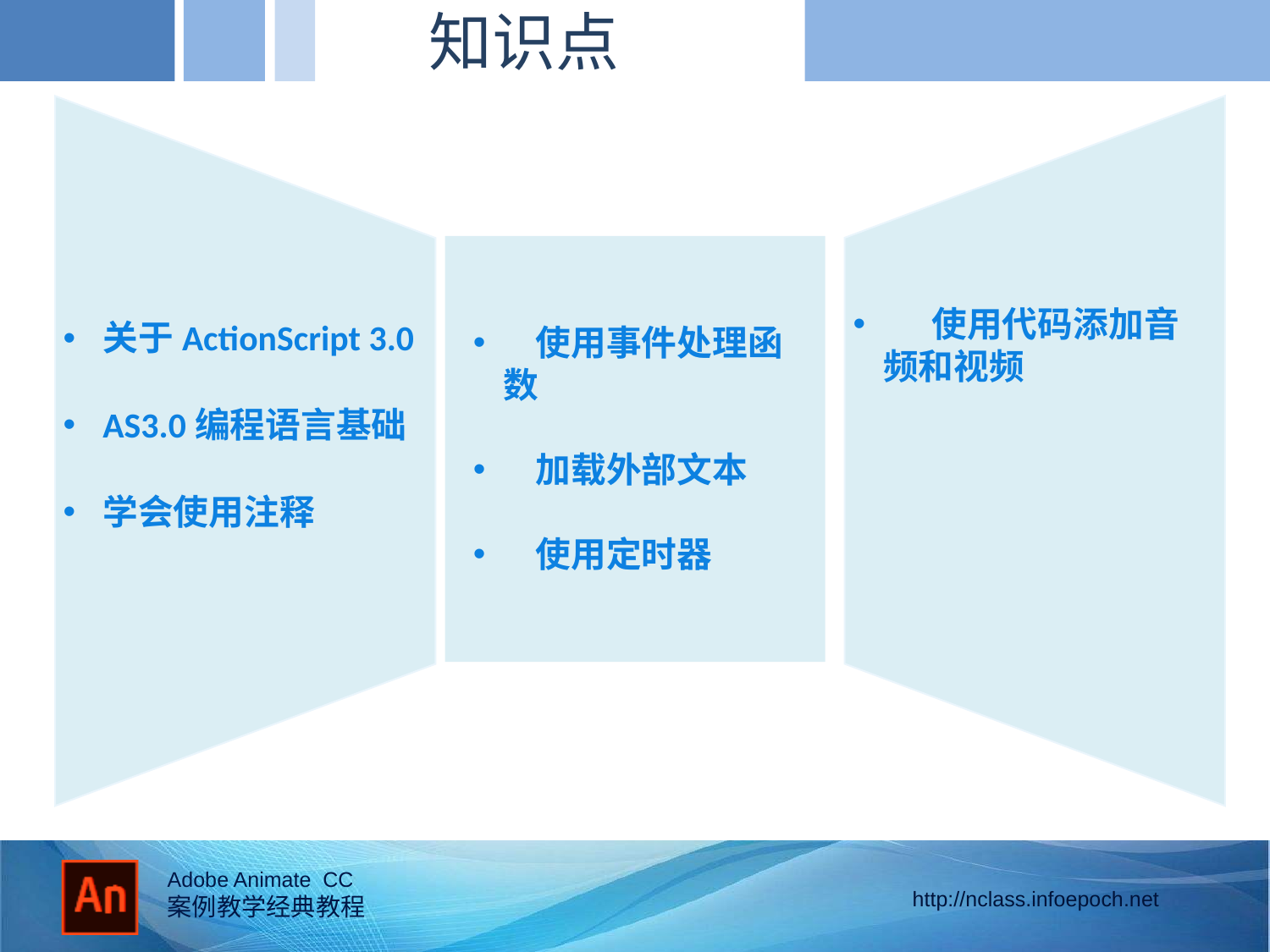

知识点

   使用事件处理函数

   加载外部文本

   使用定时器

     使用代码添加音频和视频

关于ActionScript 3.0

AS3.0编程语言基础

学会使用注释